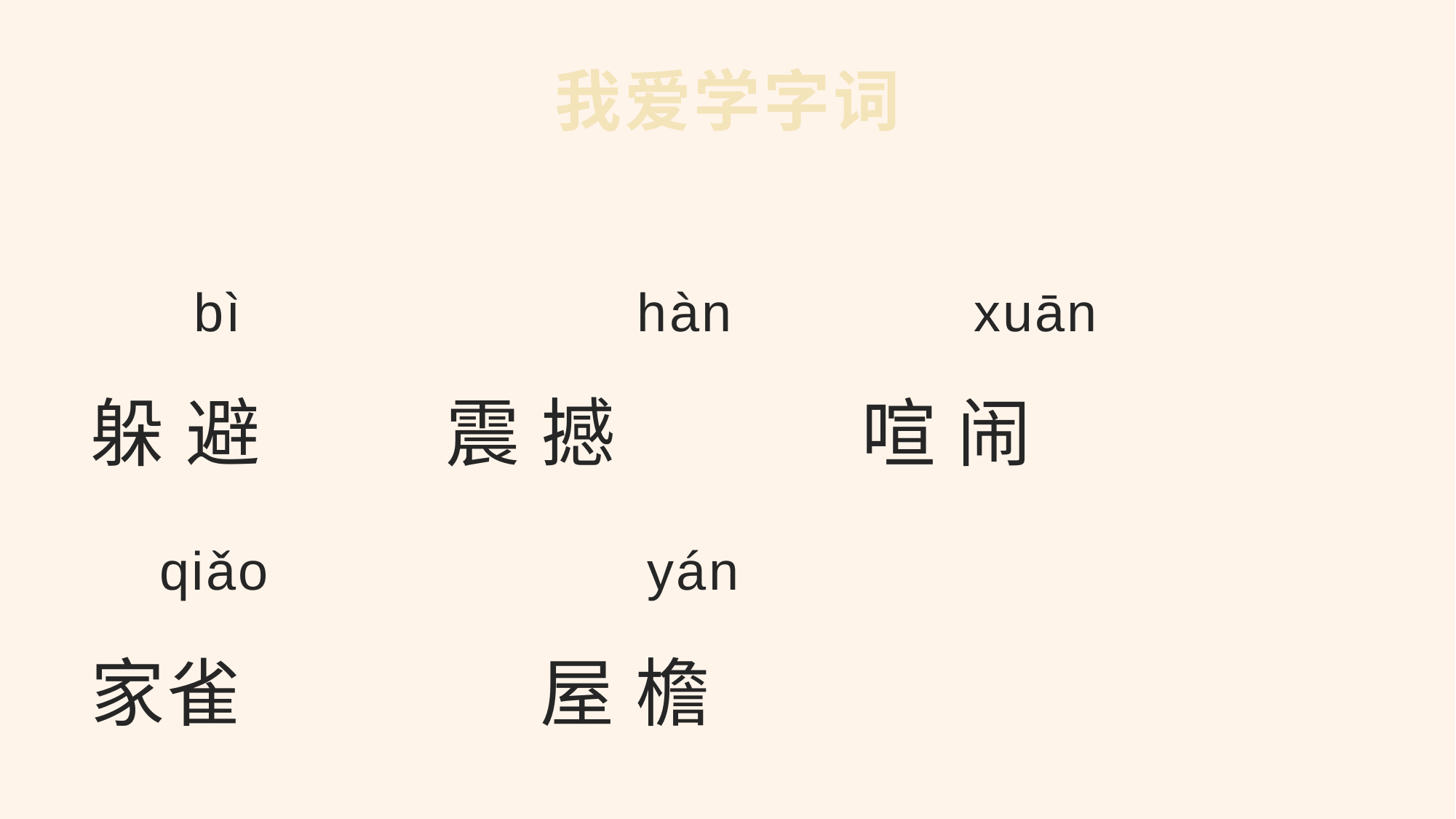

# 我爱学字词
     bì                       hàn              xuān
躲 避   		   震 撼    	    喧 闹
   qiǎo                      yán
家雀       	        屋 檐